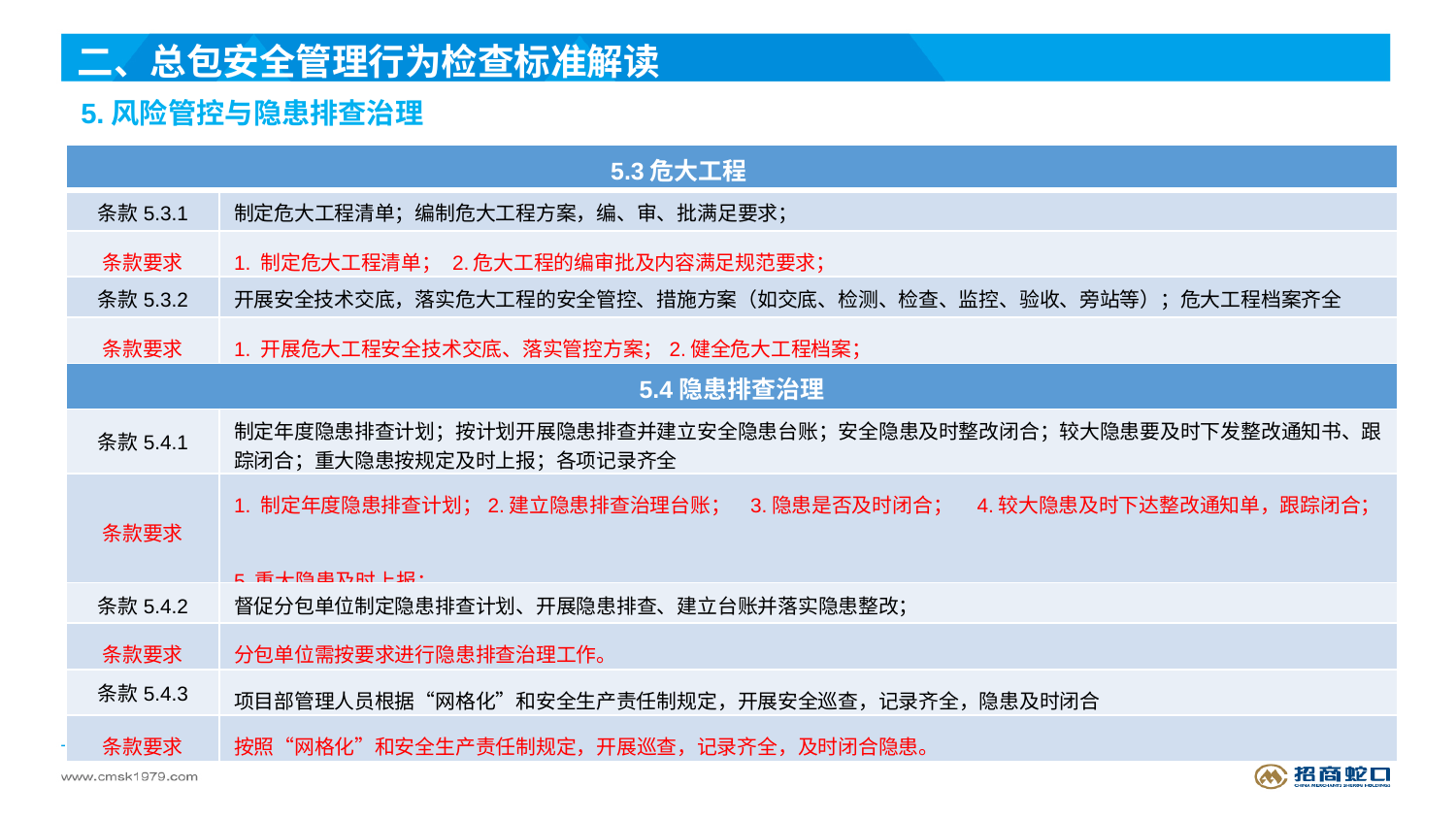

二、总包安全管理行为检查标准解读
5.风险管控与隐患排查治理
| 5.3危大工程 |  |
| --- | --- |
| 条款5.3.1 | 制定危大工程清单；编制危大工程方案，编、审、批满足要求； |
| 条款要求 | 1. 制定危大工程清单； 2.危大工程的编审批及内容满足规范要求； |
| 条款5.3.2 | 开展安全技术交底，落实危大工程的安全管控、措施方案（如交底、检测、检查、监控、验收、旁站等）；危大工程档案齐全 |
| 条款要求 | 1. 开展危大工程安全技术交底、落实管控方案；2.健全危大工程档案； |
| 5.4隐患排查治理 |  |
| 条款5.4.1 | 制定年度隐患排查计划；按计划开展隐患排查并建立安全隐患台账；安全隐患及时整改闭合；较大隐患要及时下发整改通知书、跟踪闭合；重大隐患按规定及时上报；各项记录齐全 |
| 条款要求 | 1. 制定年度隐患排查计划；2.建立隐患排查治理台账； 3.隐患是否及时闭合； 4.较大隐患及时下达整改通知单，跟踪闭合； 5.重大隐患及时上报； |
| 条款5.4.2 | 督促分包单位制定隐患排查计划、开展隐患排查、建立台账并落实隐患整改； |
| 条款要求 | 分包单位需按要求进行隐患排查治理工作。 |
| 条款5.4.3 | 项目部管理人员根据“网格化”和安全生产责任制规定，开展安全巡查，记录齐全，隐患及时闭合 |
| 条款要求 | 按照“网格化”和安全生产责任制规定，开展巡查，记录齐全，及时闭合隐患。 |